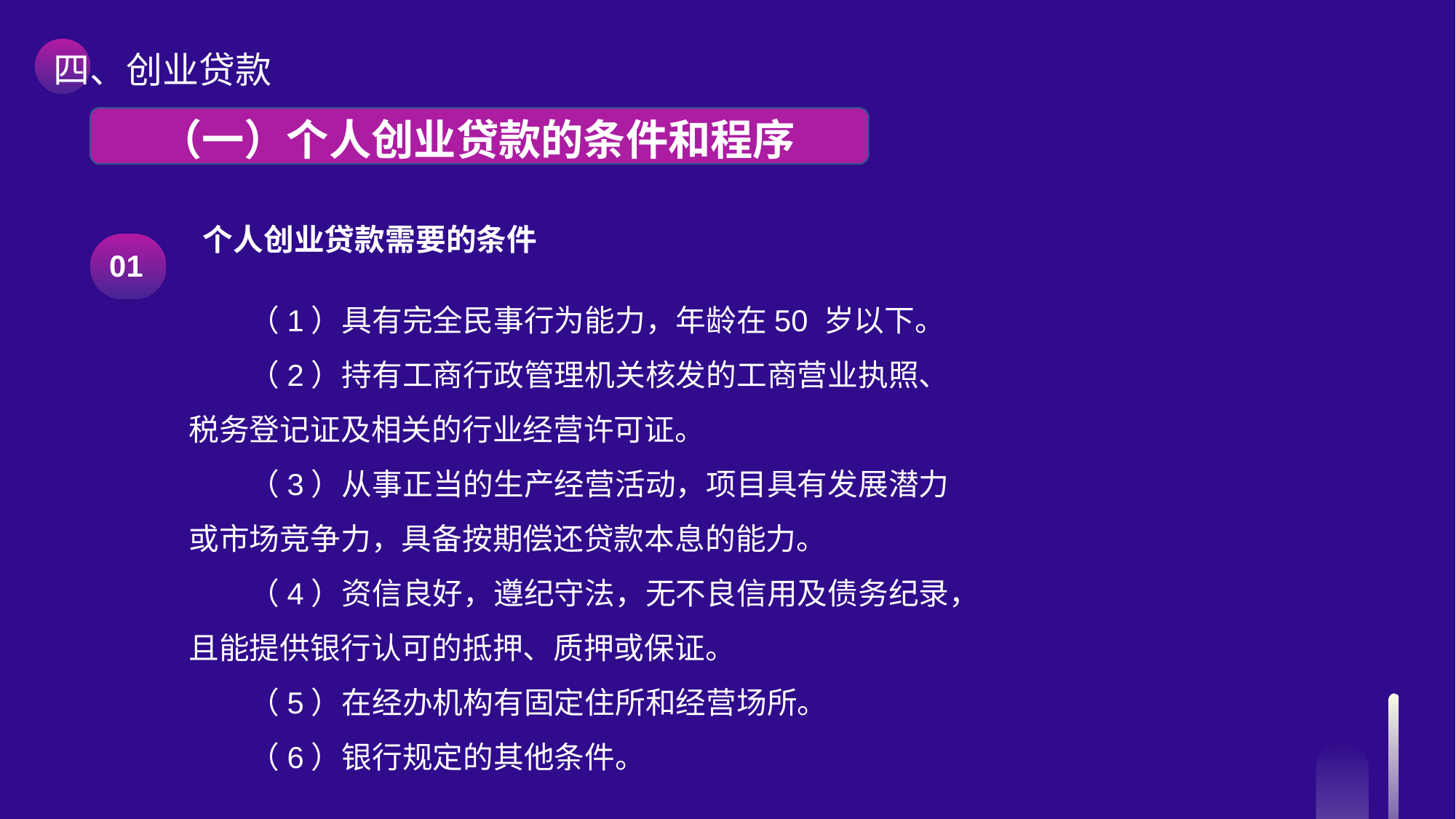

四、创业贷款

 （一）个人创业贷款的条件和程序
 个人创业贷款需要的条件

（1）具有完全民事行为能力，年龄在50 岁以下。
（2）持有工商行政管理机关核发的工商营业执照、税务登记证及相关的行业经营许可证。
（3）从事正当的生产经营活动，项目具有发展潜力或市场竞争力，具备按期偿还贷款本息的能力。
（4）资信良好，遵纪守法，无不良信用及债务纪录，且能提供银行认可的抵押、质押或保证。
（5）在经办机构有固定住所和经营场所。
（6）银行规定的其他条件。
01